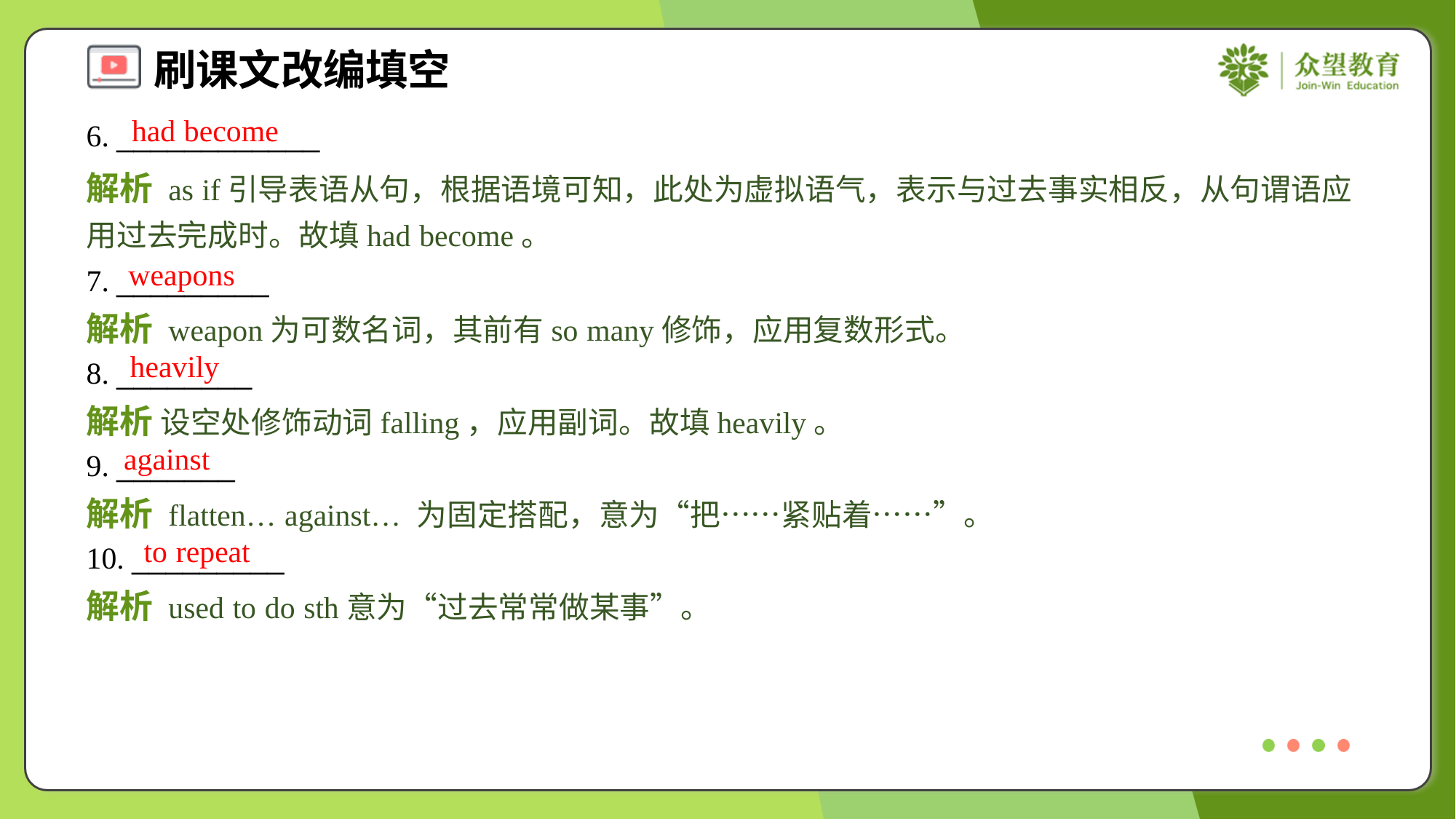

had become
6. ____________
解析 as if引导表语从句，根据语境可知，此处为虚拟语气，表示与过去事实相反，从句谓语应用过去完成时。故填had become。
weapons
7. _________
解析 weapon为可数名词，其前有so many修饰，应用复数形式。
heavily
8. ________
解析 设空处修饰动词falling，应用副词。故填heavily。
against
9. _______
解析 flatten… against… 为固定搭配，意为“把……紧贴着……”。
to repeat
10. _________
解析 used to do sth意为“过去常常做某事”。